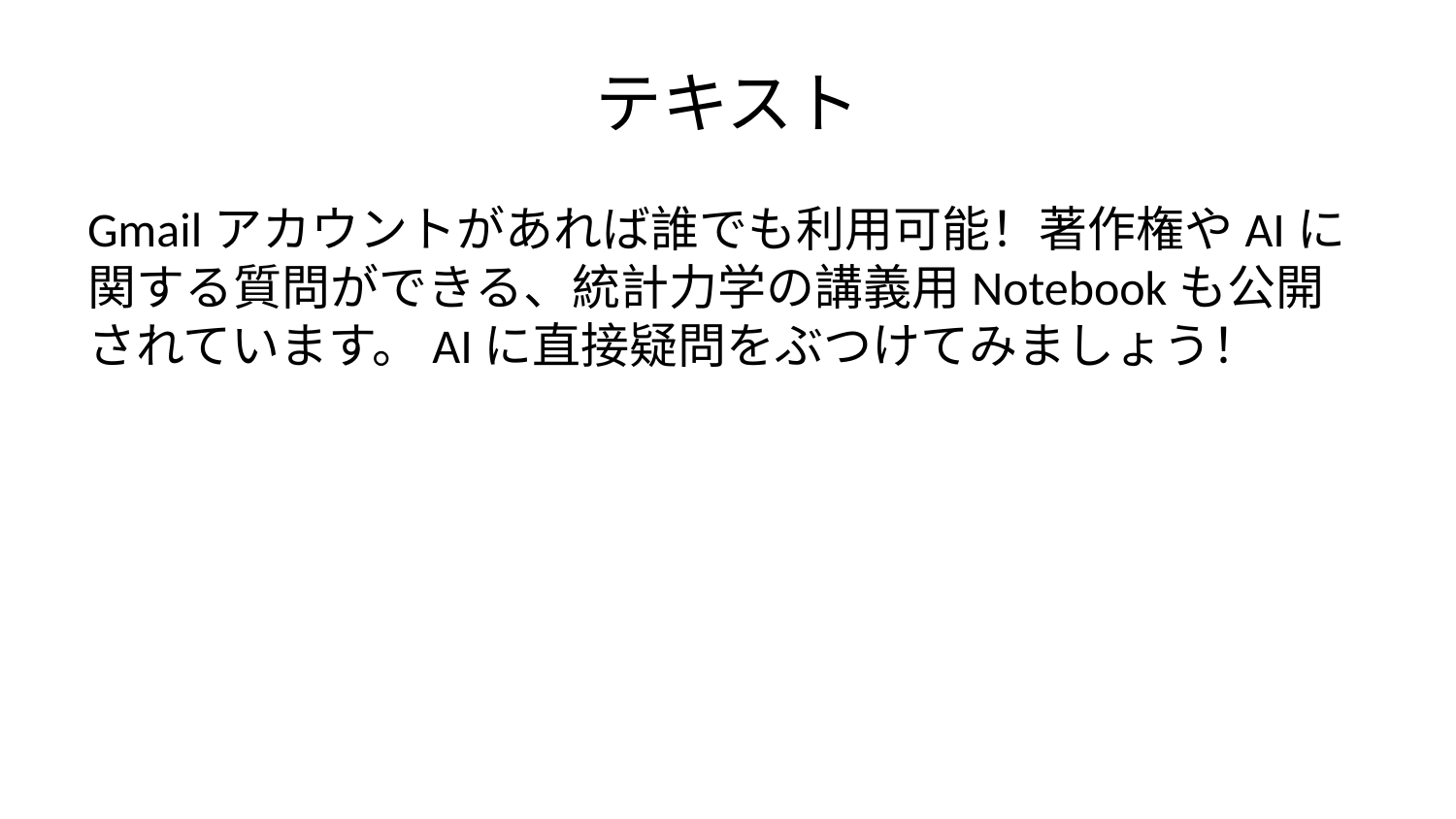

# テキスト
Gmailアカウントがあれば誰でも利用可能！著作権やAIに関する質問ができる、統計力学の講義用Notebookも公開されています。AIに直接疑問をぶつけてみましょう！